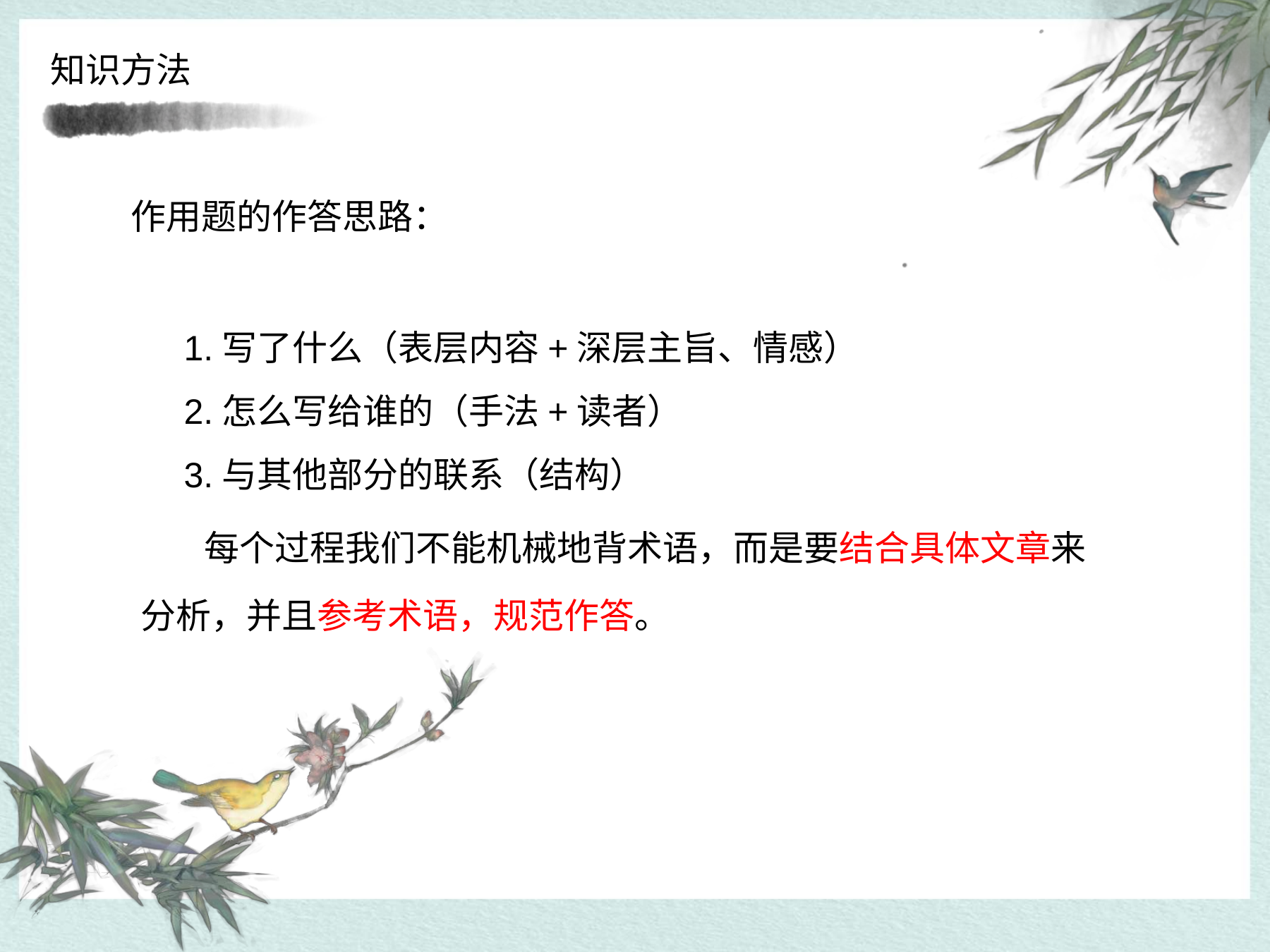

知识方法

作用题的作答思路：

1.写了什么（表层内容+深层主旨、情感）
2.怎么写给谁的（手法+读者）
3.与其他部分的联系（结构）
每个过程我们不能机械地背术语，而是要结合具体文章来  分析，并且参考术语，规范作答。